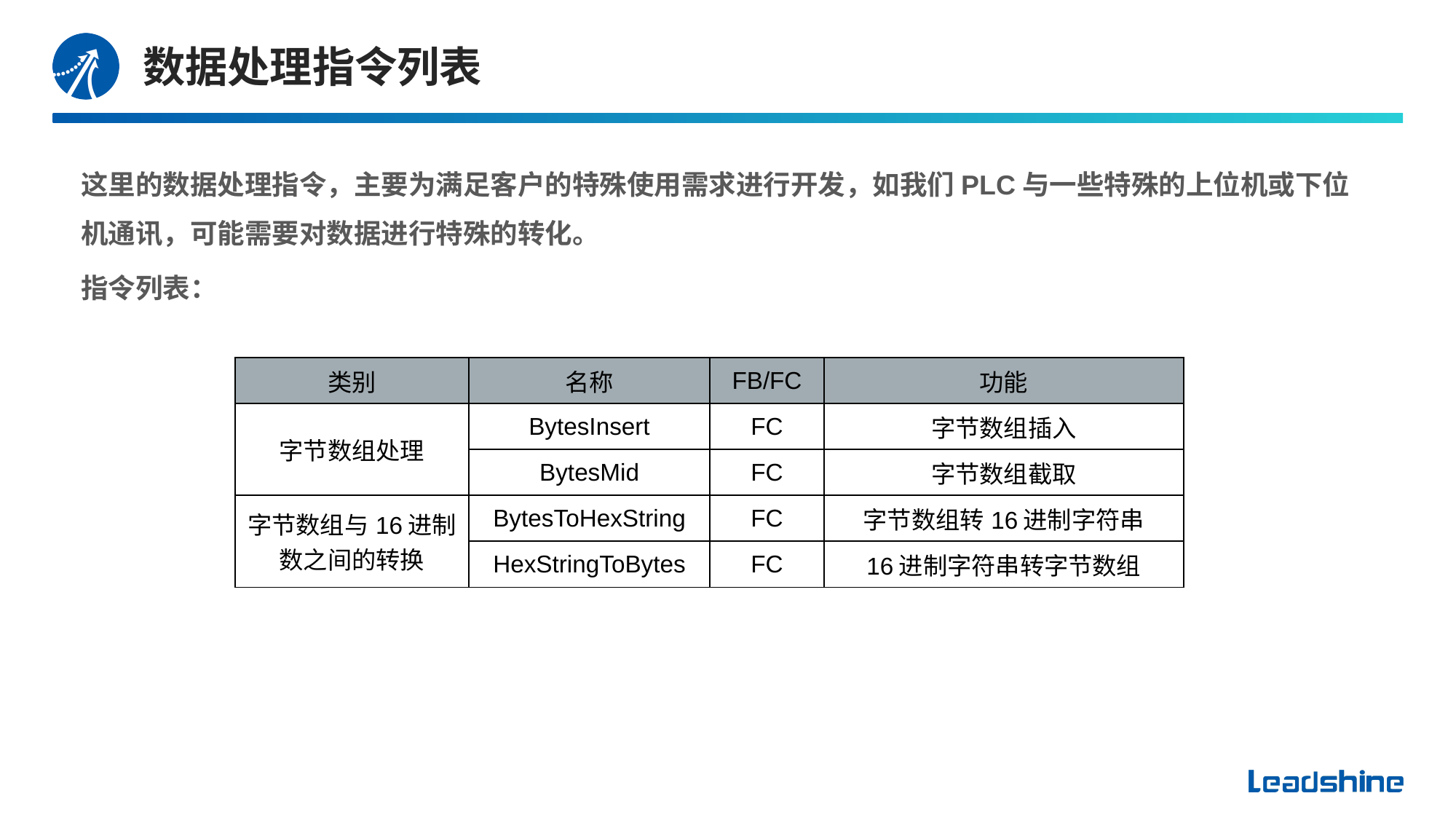

# 数据处理指令列表
这里的数据处理指令，主要为满足客户的特殊使用需求进行开发，如我们PLC与一些特殊的上位机或下位机通讯，可能需要对数据进行特殊的转化。
指令列表：
| 类别 | 名称 | FB/FC | 功能 |
| --- | --- | --- | --- |
| 字节数组处理 | BytesInsert | FC | 字节数组插入 |
|  | BytesMid | FC | 字节数组截取 |
| 字节数组与16进制数之间的转换 | BytesToHexString | FC | 字节数组转16进制字符串 |
|  | HexStringToBytes | FC | 16进制字符串转字节数组 |